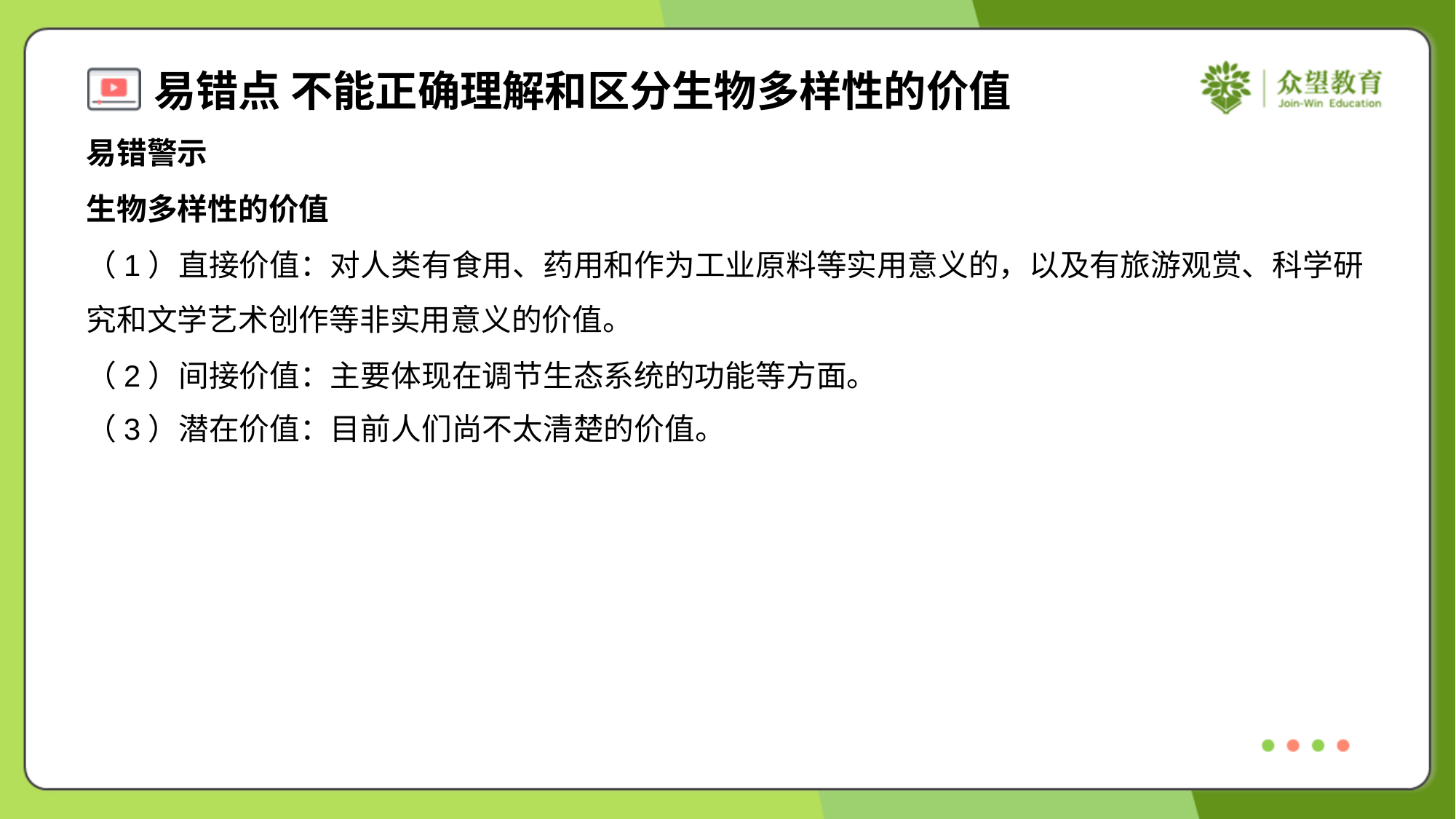

易错警示
生物多样性的价值
（1）直接价值：对人类有食用、药用和作为工业原料等实用意义的，以及有旅游观赏、科学研
究和文学艺术创作等非实用意义的价值。
（2）间接价值：主要体现在调节生态系统的功能等方面。
（3）潜在价值：目前人们尚不太清楚的价值。